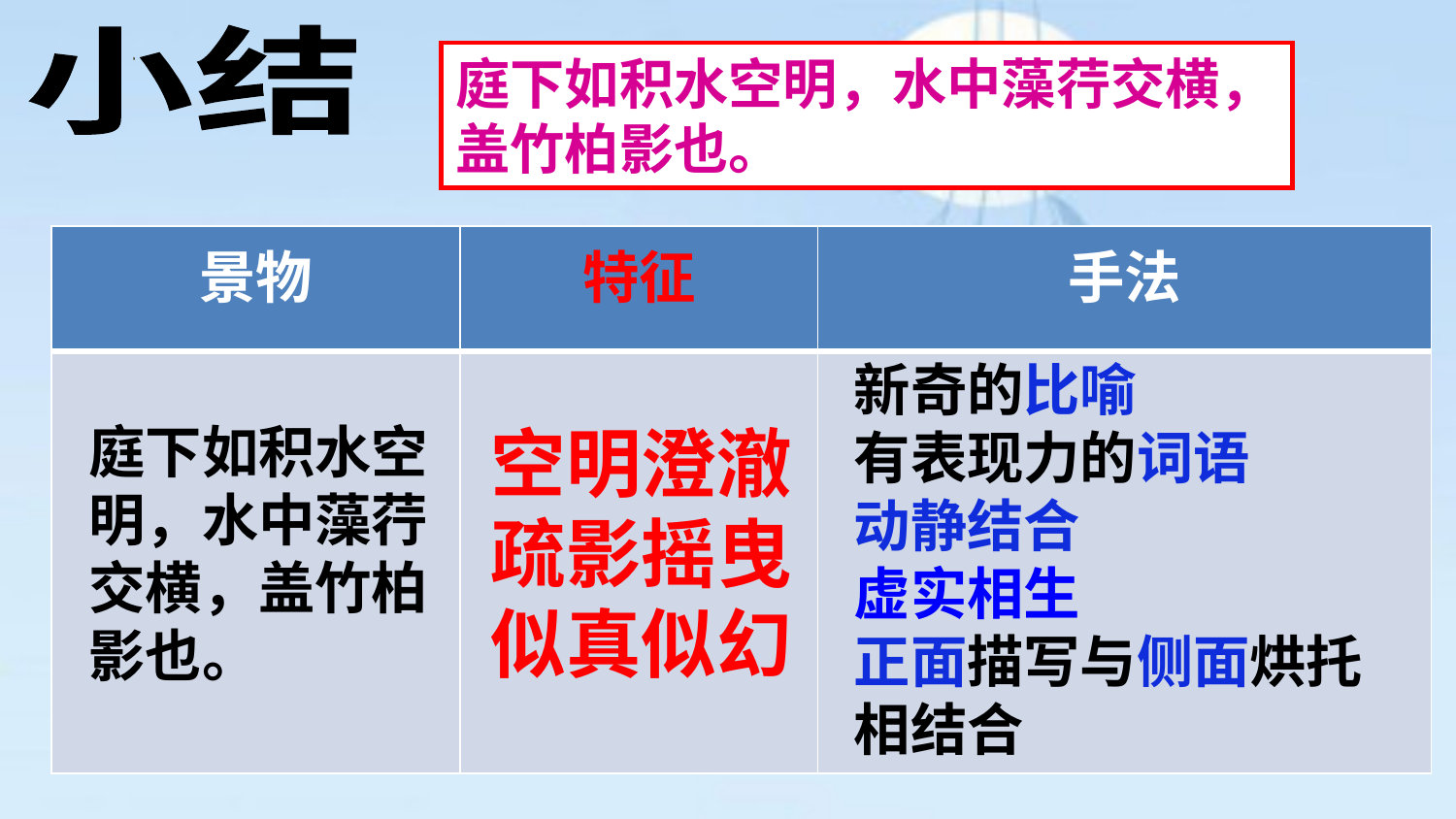

小结
庭下如积水空明，水中藻荇交横，
盖竹柏影也。
| 景物 | 特征 | 手法 |
| --- | --- | --- |
|  |  |  |

新奇的比喻
有表现力的词语
动静结合
虚实相生
正面描写与侧面烘托
相结合
庭下如积水空
明，水中藻荇
交横，盖竹柏
影也。
空明澄澈
疏影摇曳
似真似幻